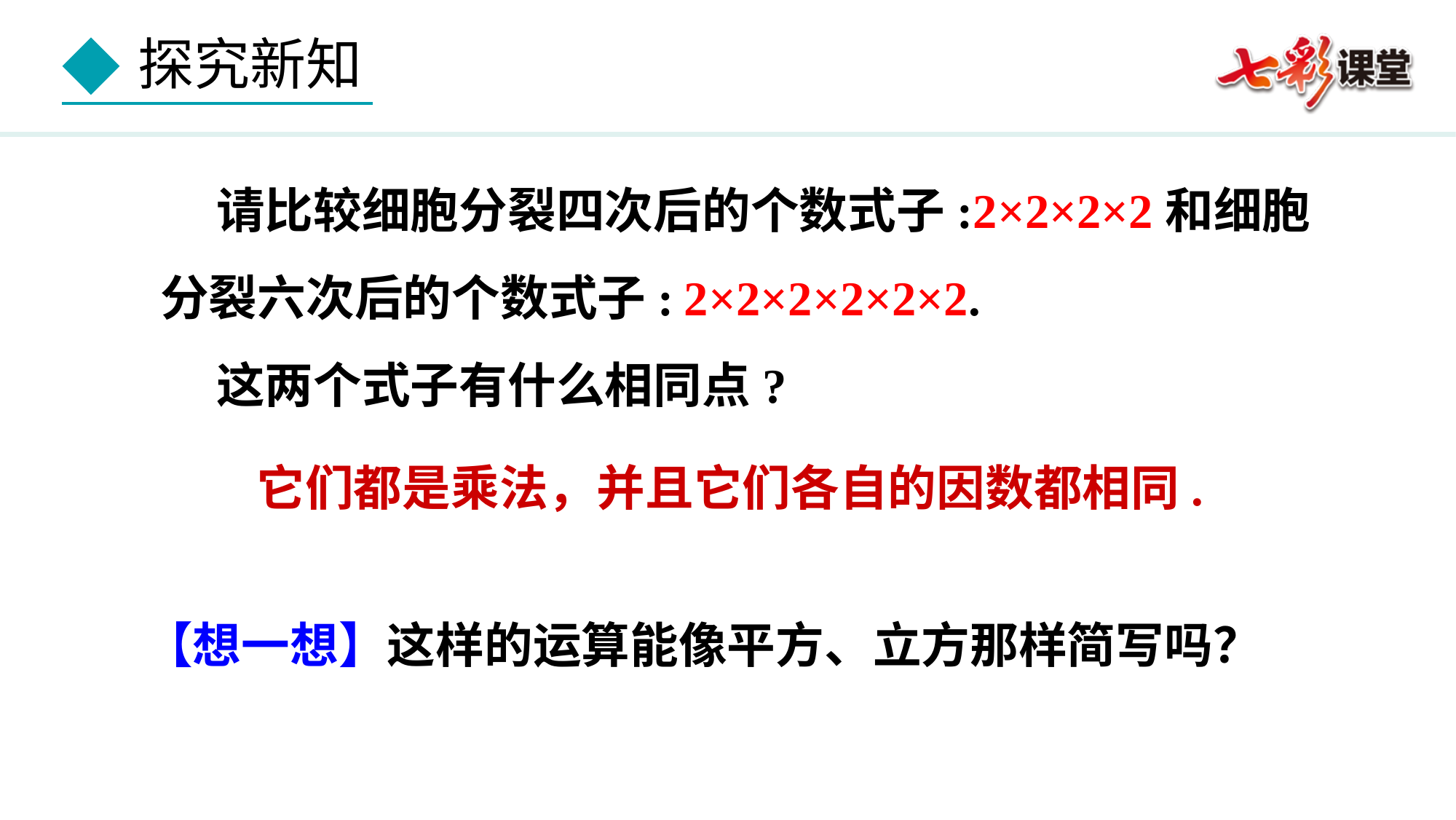

请比较细胞分裂四次后的个数式子:2×2×2×2和细胞分裂六次后的个数式子: 2×2×2×2×2×2.
    这两个式子有什么相同点?
它们都是乘法，并且它们各自的因数都相同.
【想一想】这样的运算能像平方、立方那样简写吗？